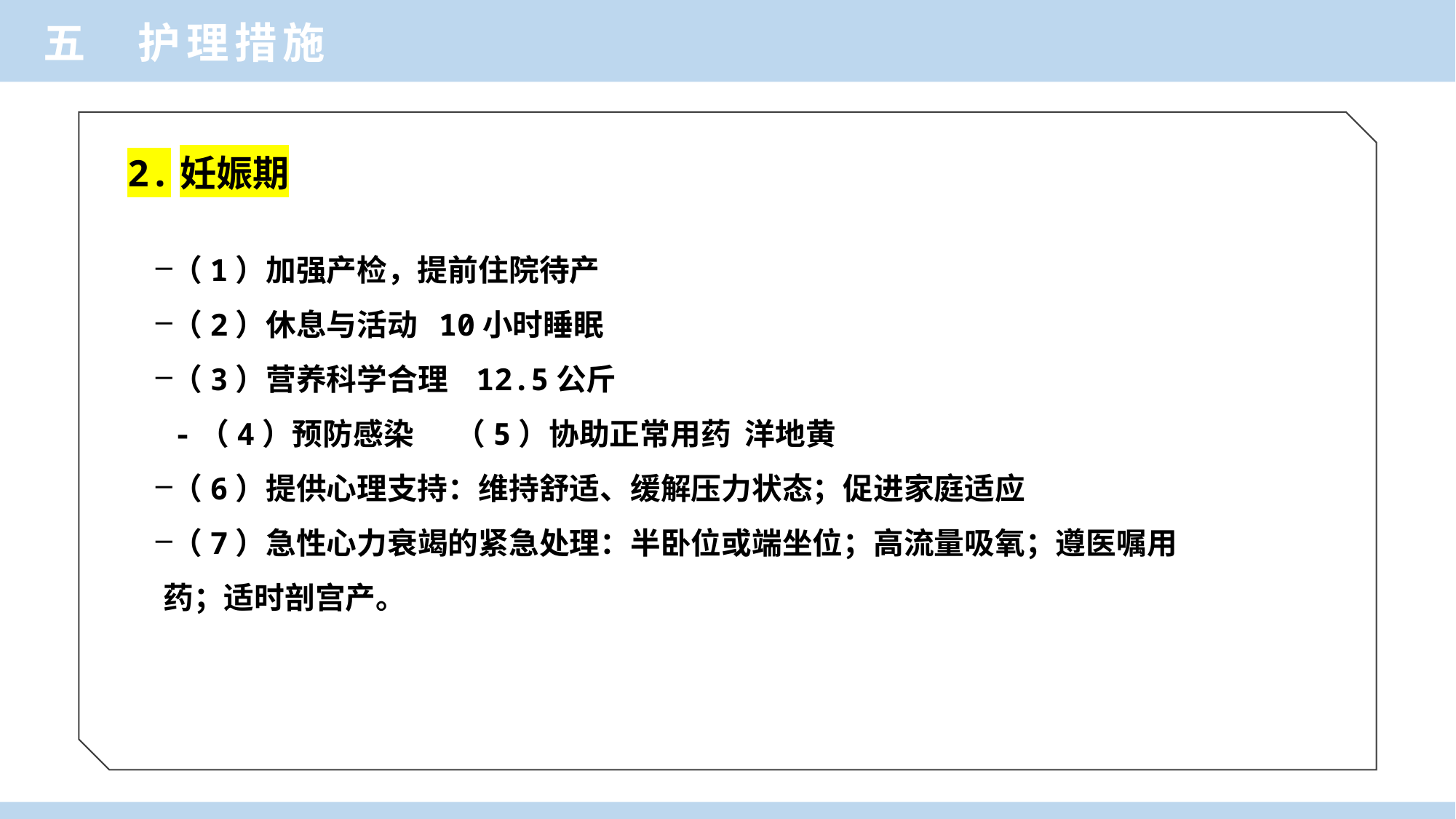

五   护理措施

2.妊娠期
（1）加强产检，提前住院待产
（2）休息与活动  10小时睡眠
（3）营养科学合理   12.5公斤
 -（4）预防感染      （5）协助正常用药  洋地黄
（6）提供心理支持：维持舒适、缓解压力状态；促进家庭适应
（7）急性心力衰竭的紧急处理：半卧位或端坐位；高流量吸氧；遵医嘱用药；适时剖宫产。